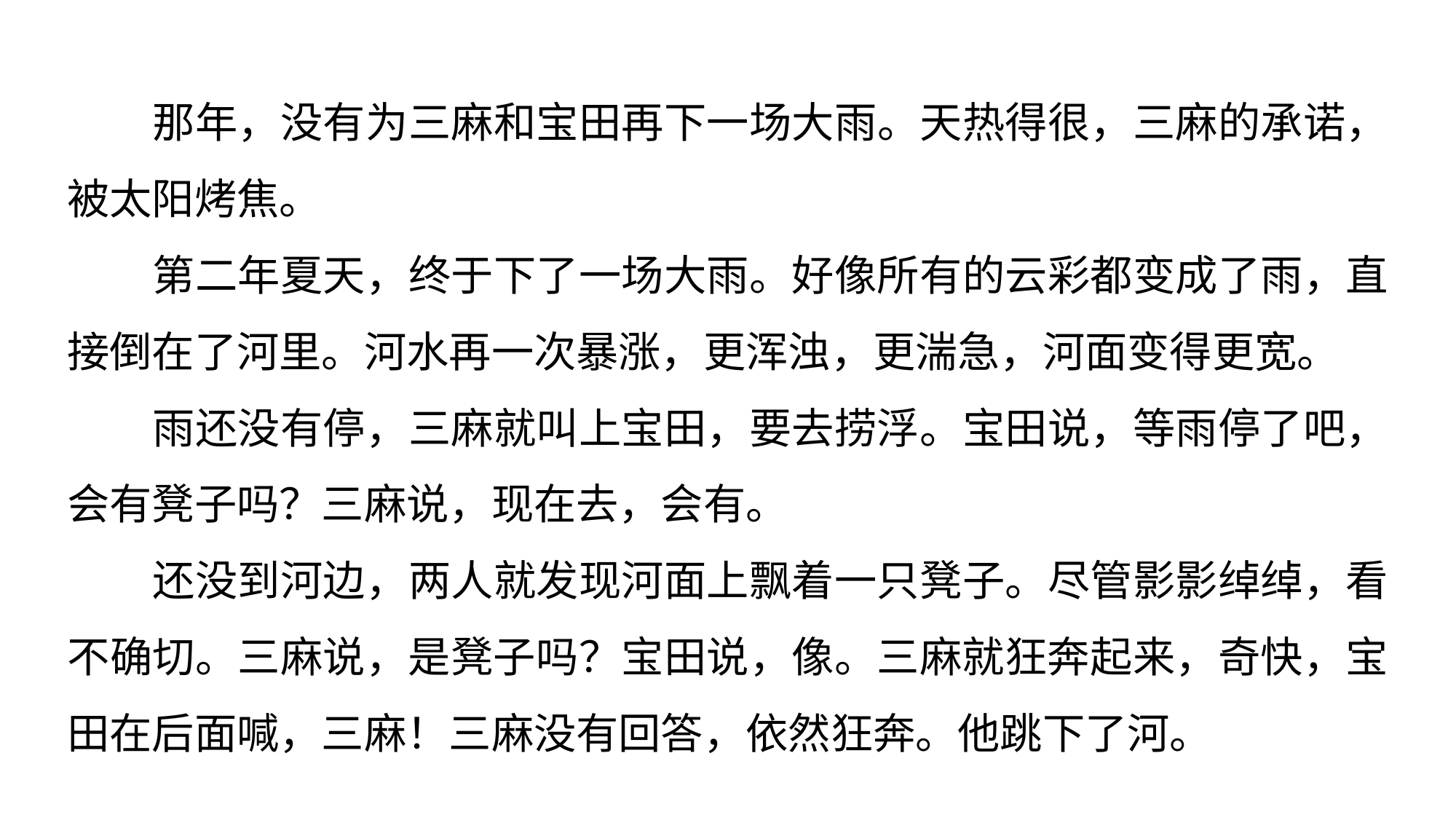

那年，没有为三麻和宝田再下一场大雨。天热得很，三麻的承诺，被太阳烤焦。
第二年夏天，终于下了一场大雨。好像所有的云彩都变成了雨，直接倒在了河里。河水再一次暴涨，更浑浊，更湍急，河面变得更宽。
雨还没有停，三麻就叫上宝田，要去捞浮。宝田说，等雨停了吧，会有凳子吗？三麻说，现在去，会有。
还没到河边，两人就发现河面上飘着一只凳子。尽管影影绰绰，看不确切。三麻说，是凳子吗？宝田说，像。三麻就狂奔起来，奇快，宝田在后面喊，三麻！三麻没有回答，依然狂奔。他跳下了河。